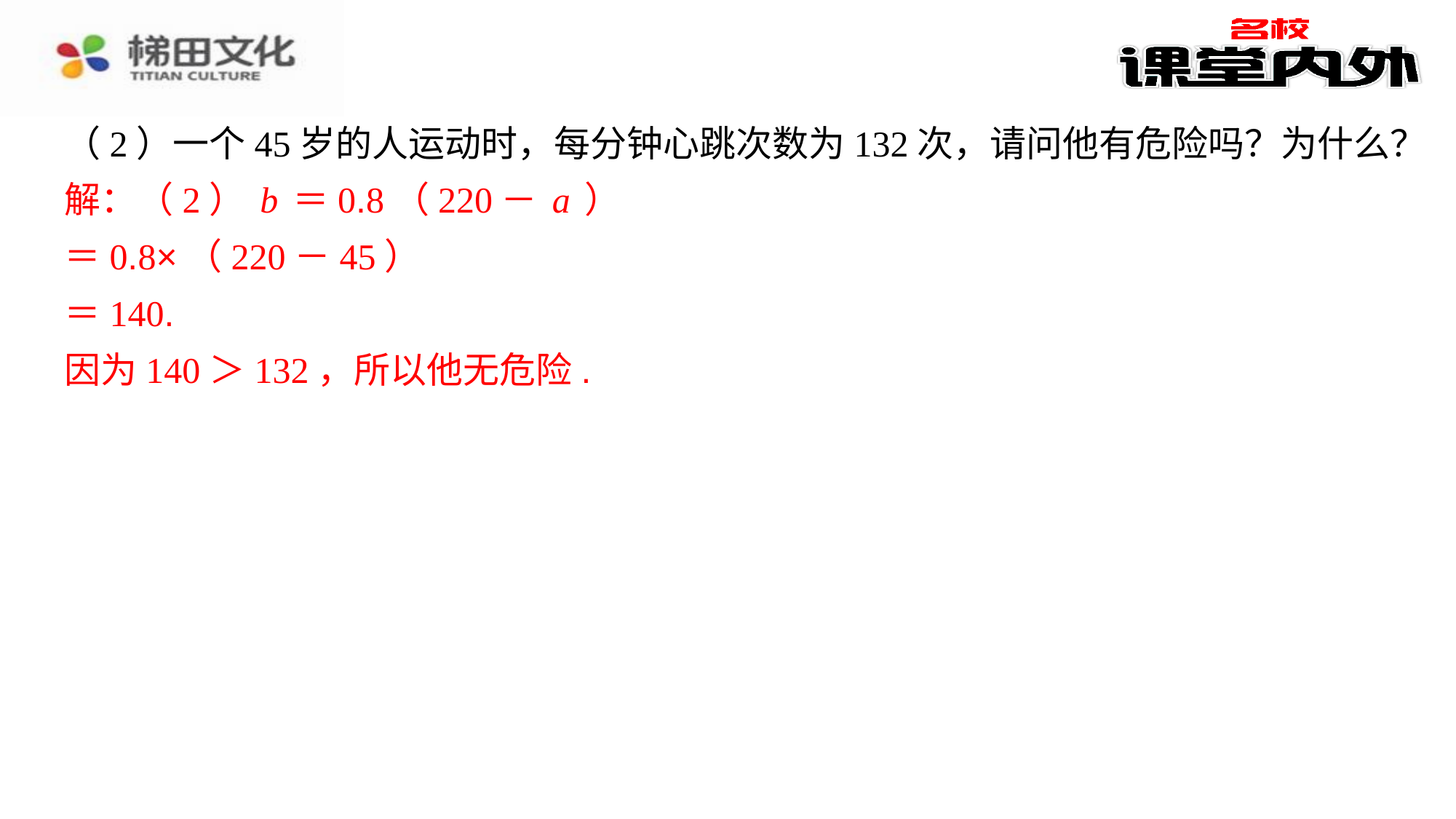

（2）一个45岁的人运动时，每分钟心跳次数为132次，请问他有危险吗？为什么？
解：（2）b＝0.8（220－a）
＝0.8×（220－45）
＝140.
因为140＞132，所以他无危险.
解：（2）b＝0.8（220－a）
＝0.8×（220－45）
＝140.
因为140＞132，所以他无危险.